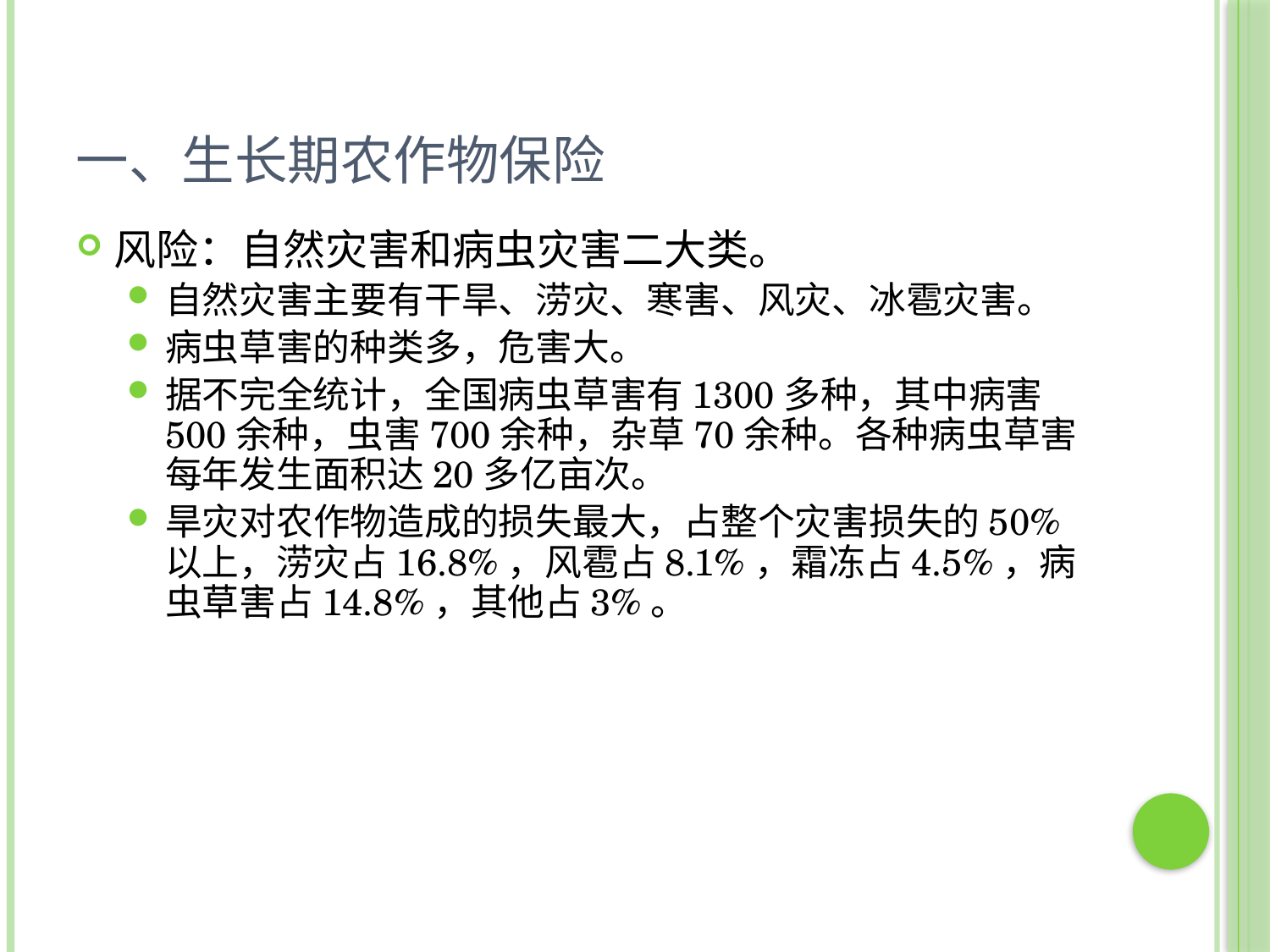

# 一、生长期农作物保险
风险：自然灾害和病虫灾害二大类。
自然灾害主要有干旱、涝灾、寒害、风灾、冰雹灾害。
病虫草害的种类多，危害大。
据不完全统计，全国病虫草害有1300多种，其中病害500余种，虫害700余种，杂草70余种。各种病虫草害每年发生面积达20多亿亩次。
旱灾对农作物造成的损失最大，占整个灾害损失的50%以上，涝灾占16.8%，风雹占8.1%，霜冻占4.5%，病虫草害占14.8%，其他占3%。